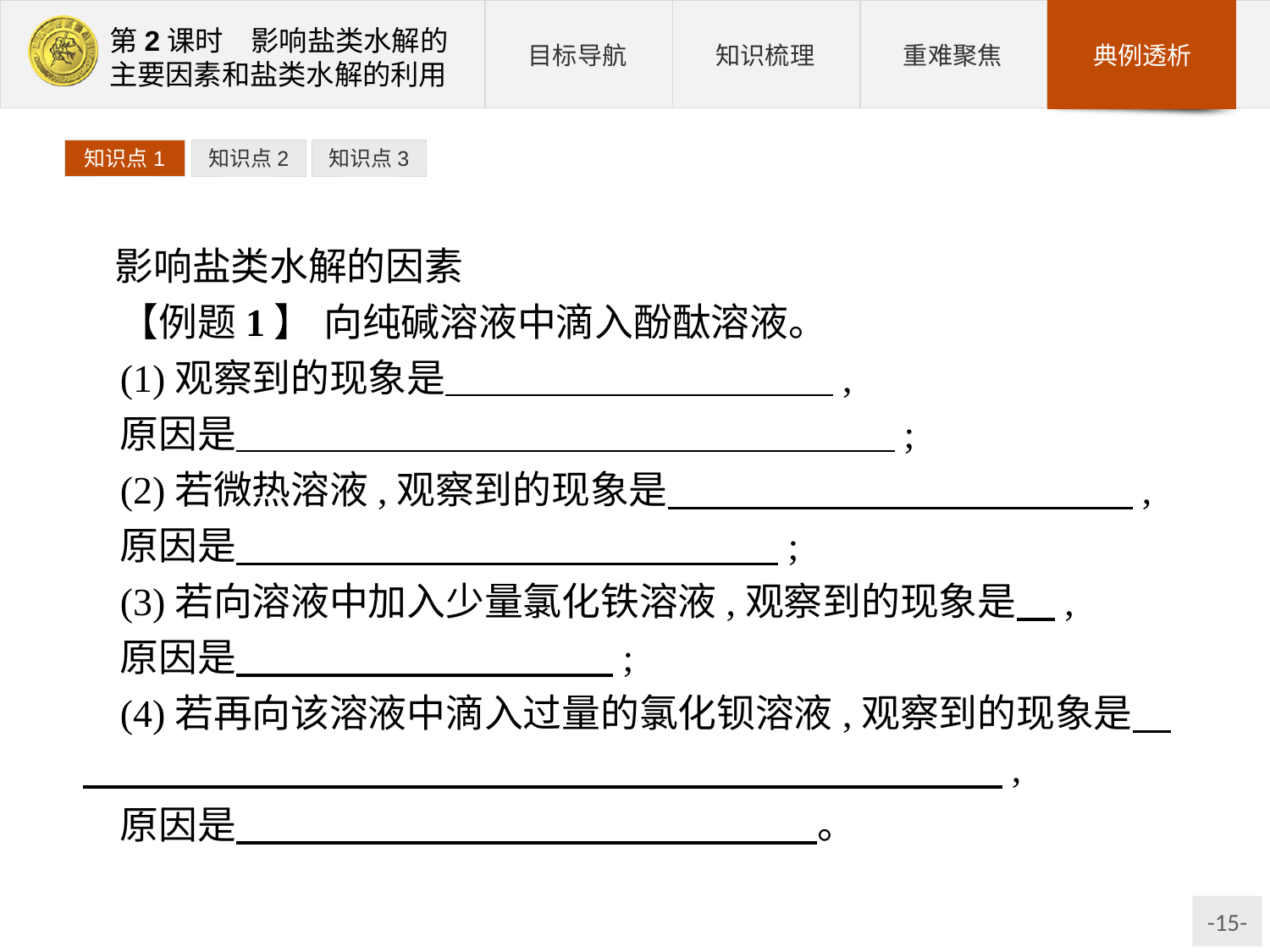

知识点1
知识点2
知识点3
影响盐类水解的因素
【例题1】 向纯碱溶液中滴入酚酞溶液。
(1)观察到的现象是　　　　　　　　　　,
原因是　　　　　　　　　　　　　　　　　;
(2)若微热溶液,观察到的现象是　　　　　　　　　　　　,
原因是　　　　　　　　　　　　　　;
(3)若向溶液中加入少量氯化铁溶液,观察到的现象是　,
原因是　                                       ;
(4)若再向该溶液中滴入过量的氯化钡溶液,观察到的现象是　　　　　　　　　　　　　                                       　　　,
原因是　　　　　　　　　　　　　　　。